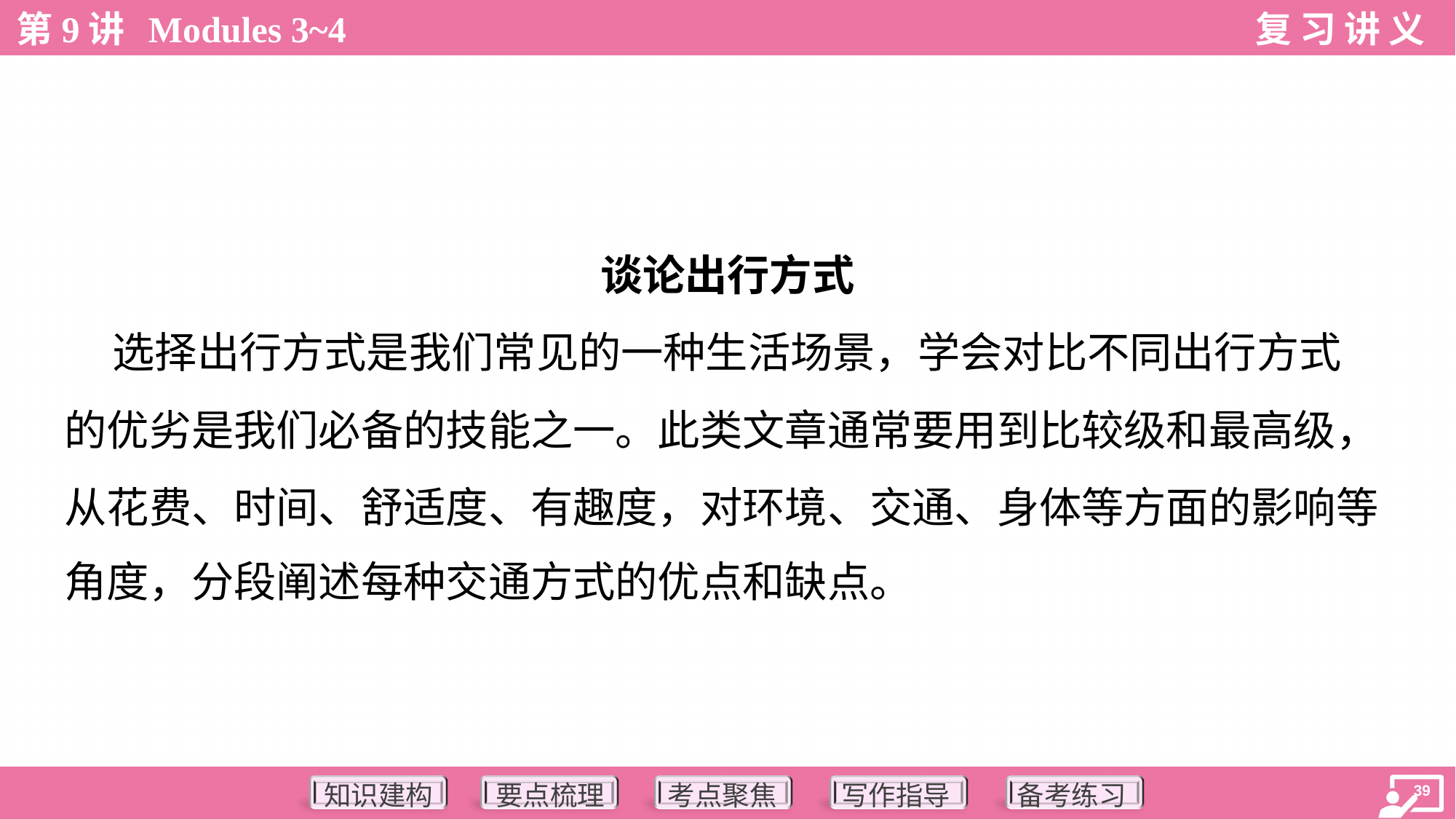

谈论出行方式
    选择出行方式是我们常见的一种生活场景，学会对比不同出行方式
的优劣是我们必备的技能之一。此类文章通常要用到比较级和最高级，
从花费、时间、舒适度、有趣度，对环境、交通、身体等方面的影响等
角度，分段阐述每种交通方式的优点和缺点。